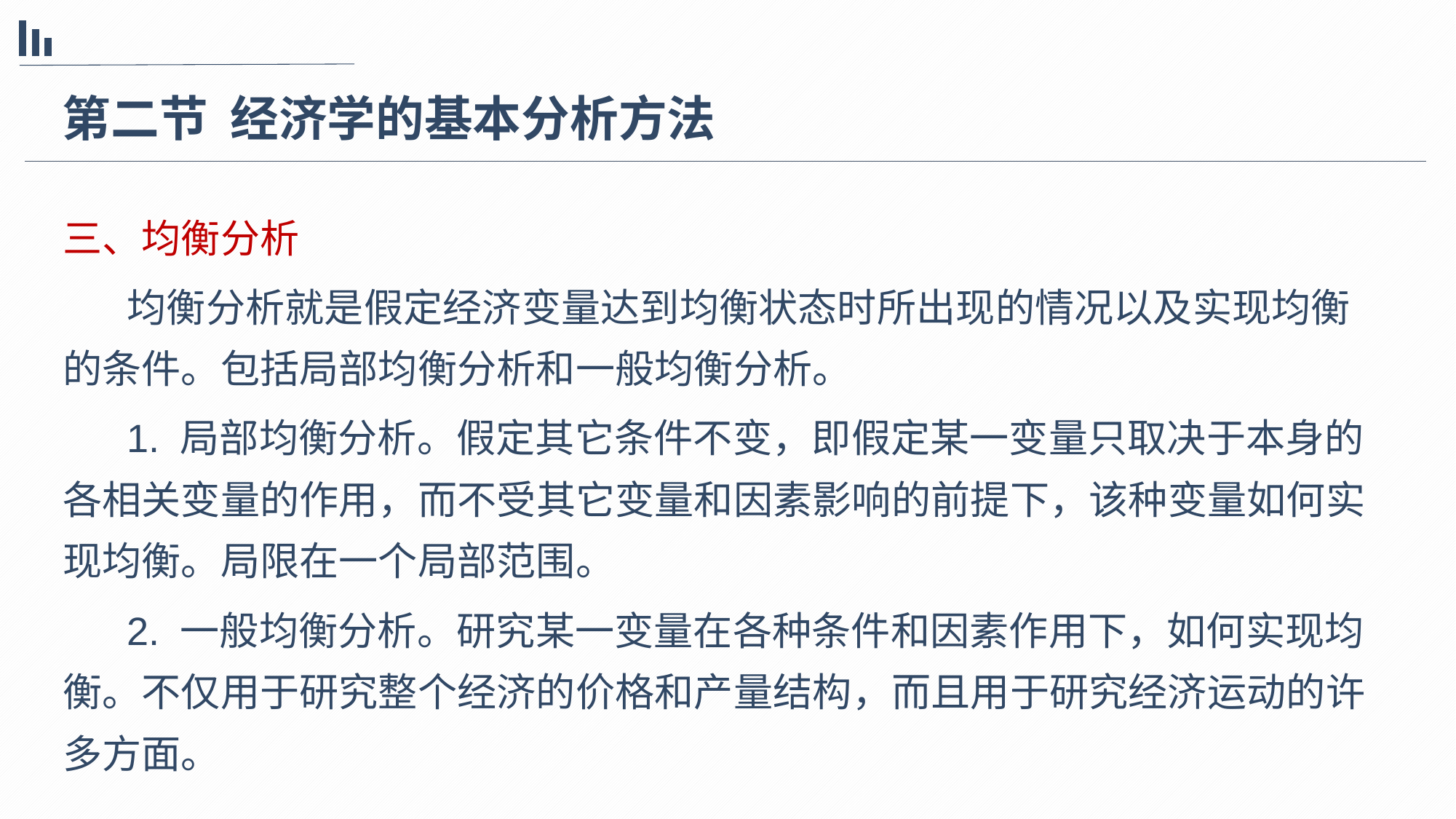

第二节  经济学的基本分析方法
三、均衡分析
均衡分析就是假定经济变量达到均衡状态时所出现的情况以及实现均衡的条件。包括局部均衡分析和一般均衡分析。
1. 局部均衡分析。假定其它条件不变，即假定某一变量只取决于本身的各相关变量的作用，而不受其它变量和因素影响的前提下，该种变量如何实现均衡。局限在一个局部范围。
2. 一般均衡分析。研究某一变量在各种条件和因素作用下，如何实现均衡。不仅用于研究整个经济的价格和产量结构，而且用于研究经济运动的许多方面。